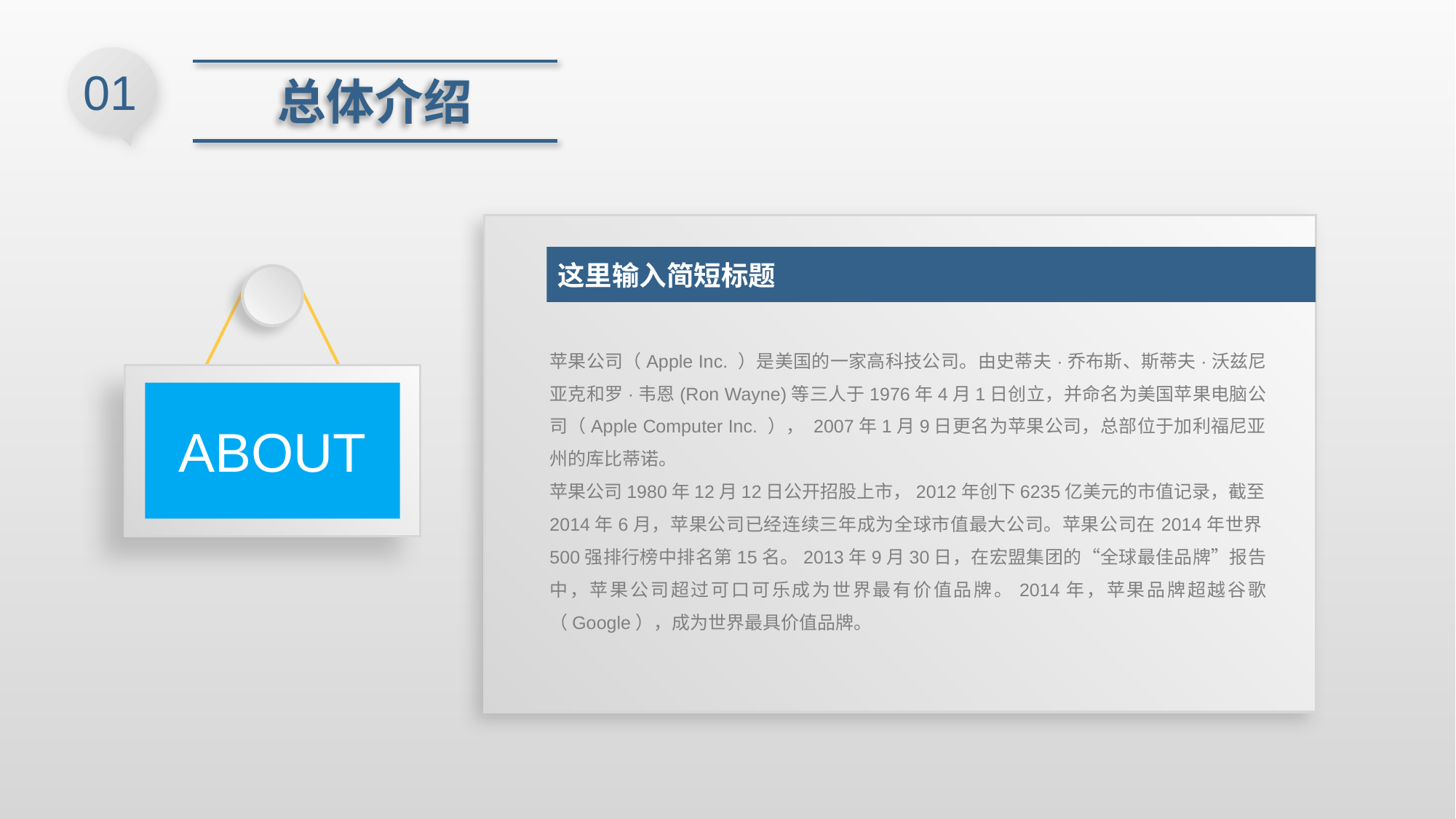

01
总体介绍

这里输入简短标题

苹果公司（Apple Inc. ）是美国的一家高科技公司。由史蒂夫·乔布斯、斯蒂夫·沃兹尼亚克和罗·韦恩(Ron Wayne)等三人于1976年4月1日创立，并命名为美国苹果电脑公司（Apple Computer Inc. ）， 2007年1月9日更名为苹果公司，总部位于加利福尼亚州的库比蒂诺。
苹果公司1980年12月12日公开招股上市，2012年创下6235亿美元的市值记录，截至2014年6月，苹果公司已经连续三年成为全球市值最大公司。苹果公司在2014年世界500强排行榜中排名第15名。2013年9月30日，在宏盟集团的“全球最佳品牌”报告中，苹果公司超过可口可乐成为世界最有价值品牌。2014年，苹果品牌超越谷歌（Google），成为世界最具价值品牌。

ABOUT